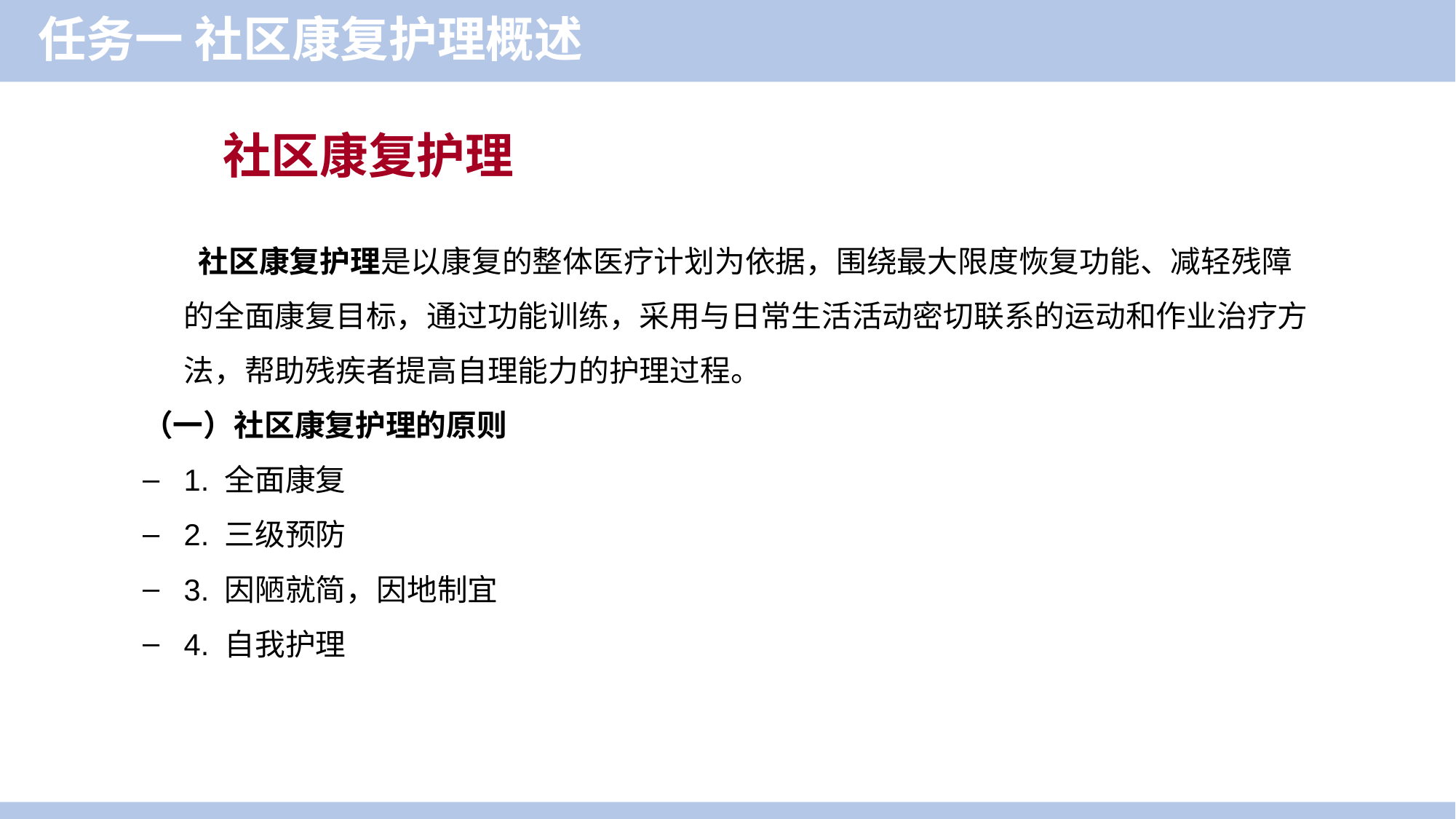

任务一 社区康复护理概述
社区康复护理
       社区康复护理是以康复的整体医疗计划为依据，围绕最大限度恢复功能、减轻残障的全面康复目标，通过功能训练，采用与日常生活活动密切联系的运动和作业治疗方法，帮助残疾者提高自理能力的护理过程。
（一）社区康复护理的原则
1. 全面康复
2. 三级预防
3. 因陋就简，因地制宜
4. 自我护理